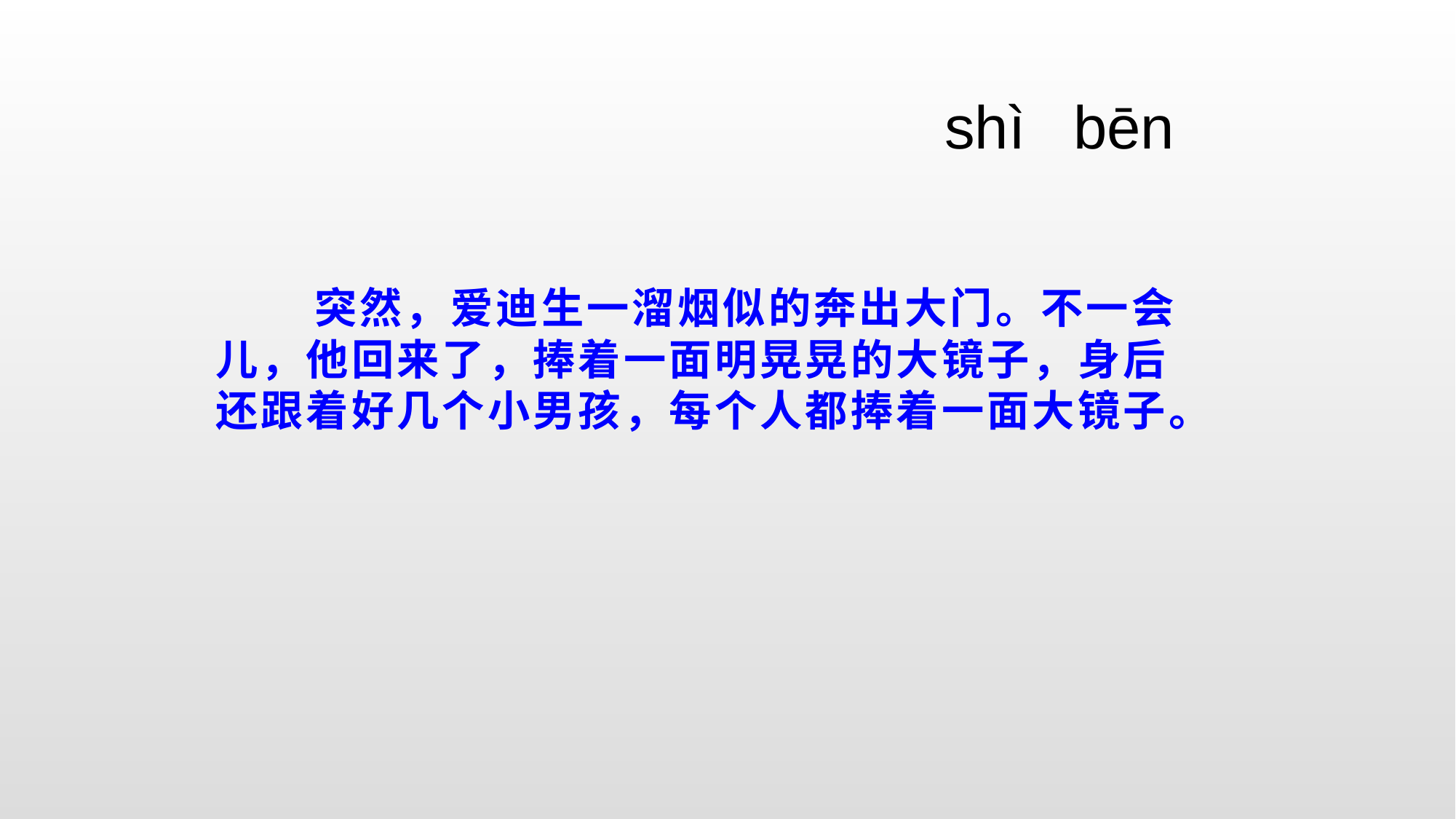

shì
bēn
# 突然，爱迪生一溜烟似的奔出大门。不一会儿，他回来了，捧着一面明晃晃的大镜子，身后还跟着好几个小男孩，每个人都捧着一面大镜子。